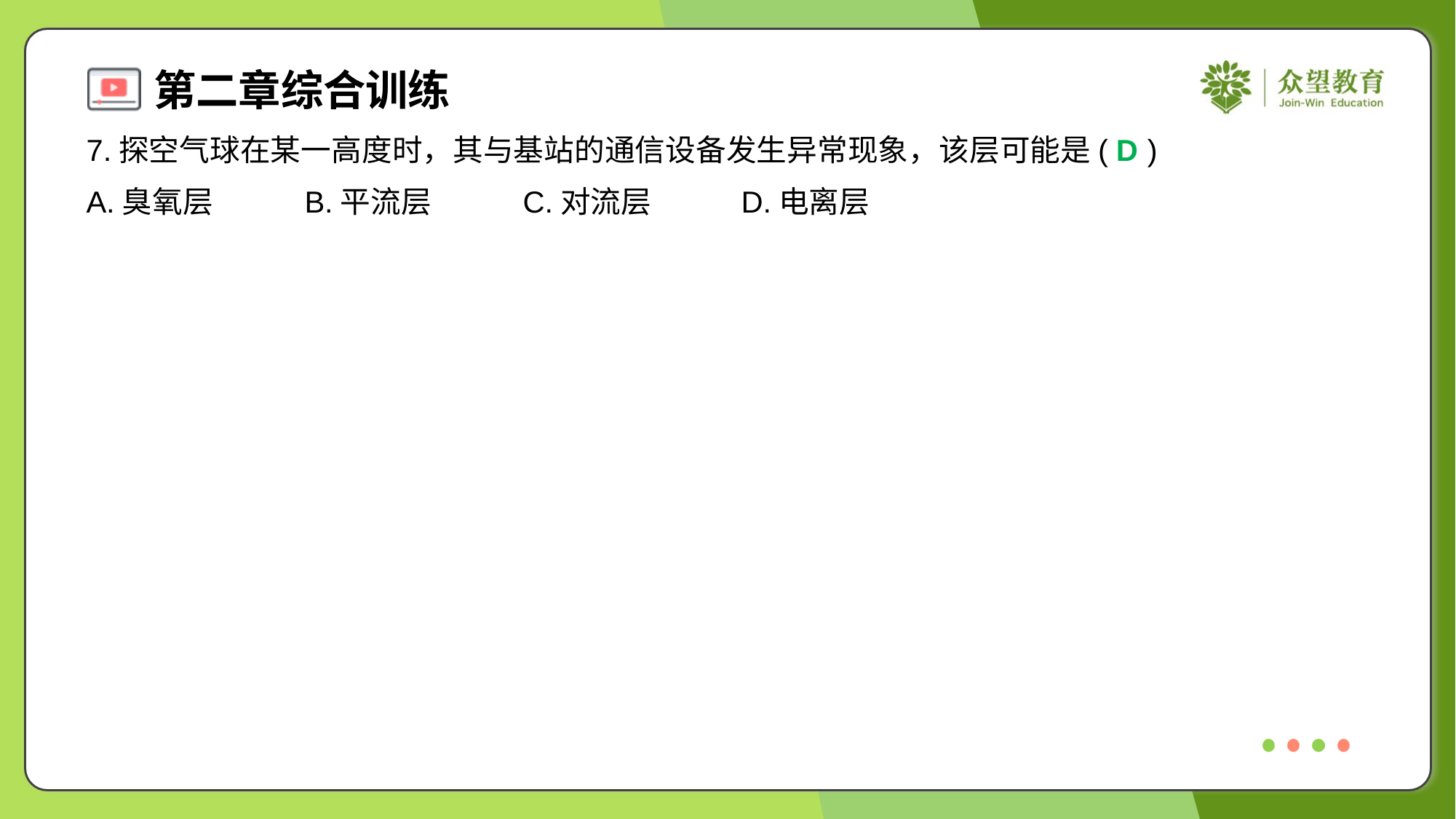

7.探空气球在某一高度时，其与基站的通信设备发生异常现象，该层可能是(     )
D
A.臭氧层	B.平流层	C.对流层	D.电离层